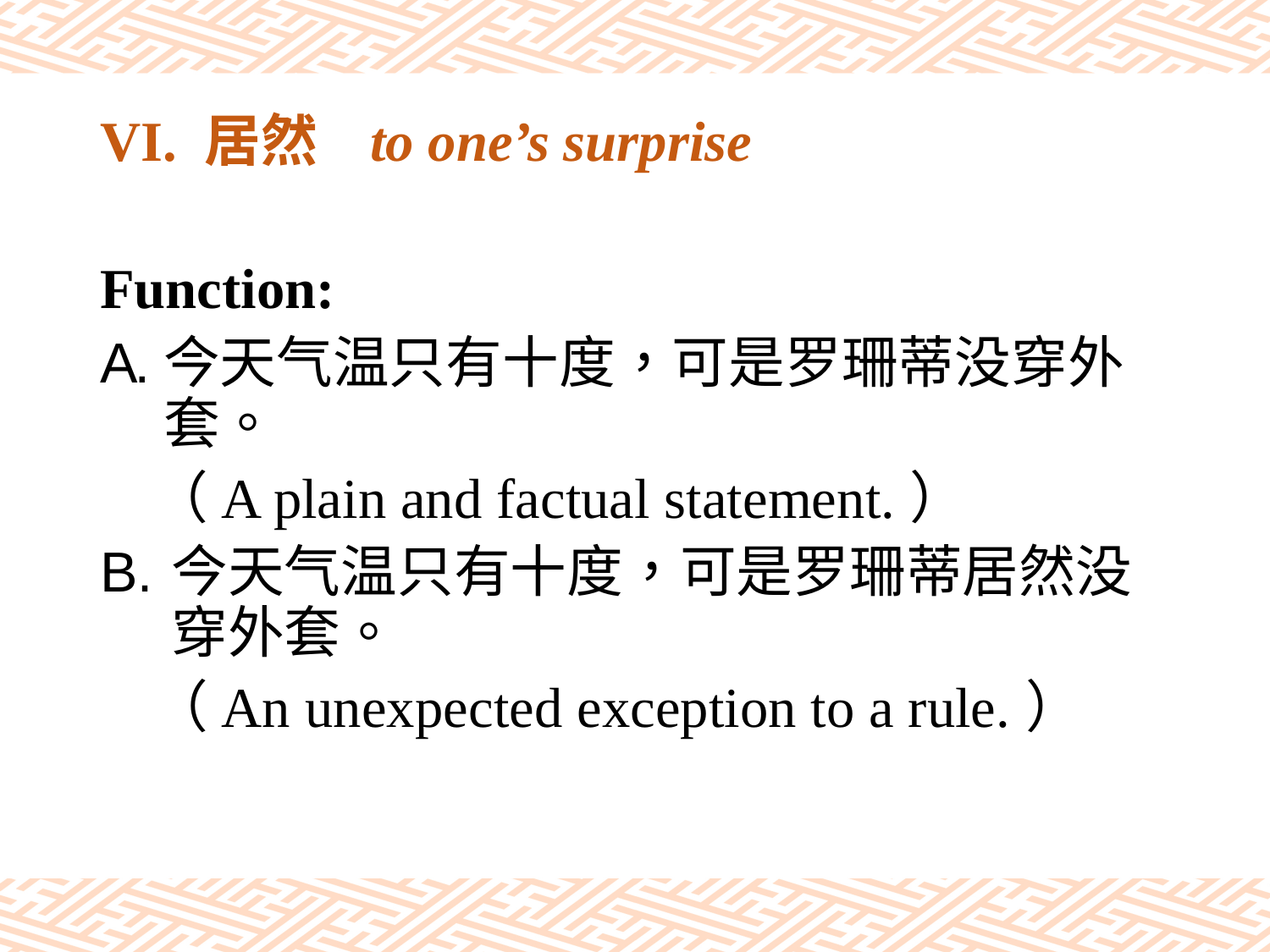

# VI. 居然   to one’s surprise
Function:
今天气温只有十度，可是罗珊蒂没穿外套。
   （A plain and factual statement.）
今天气温只有十度，可是罗珊蒂居然没穿外套。
   （An unexpected exception to a rule.）